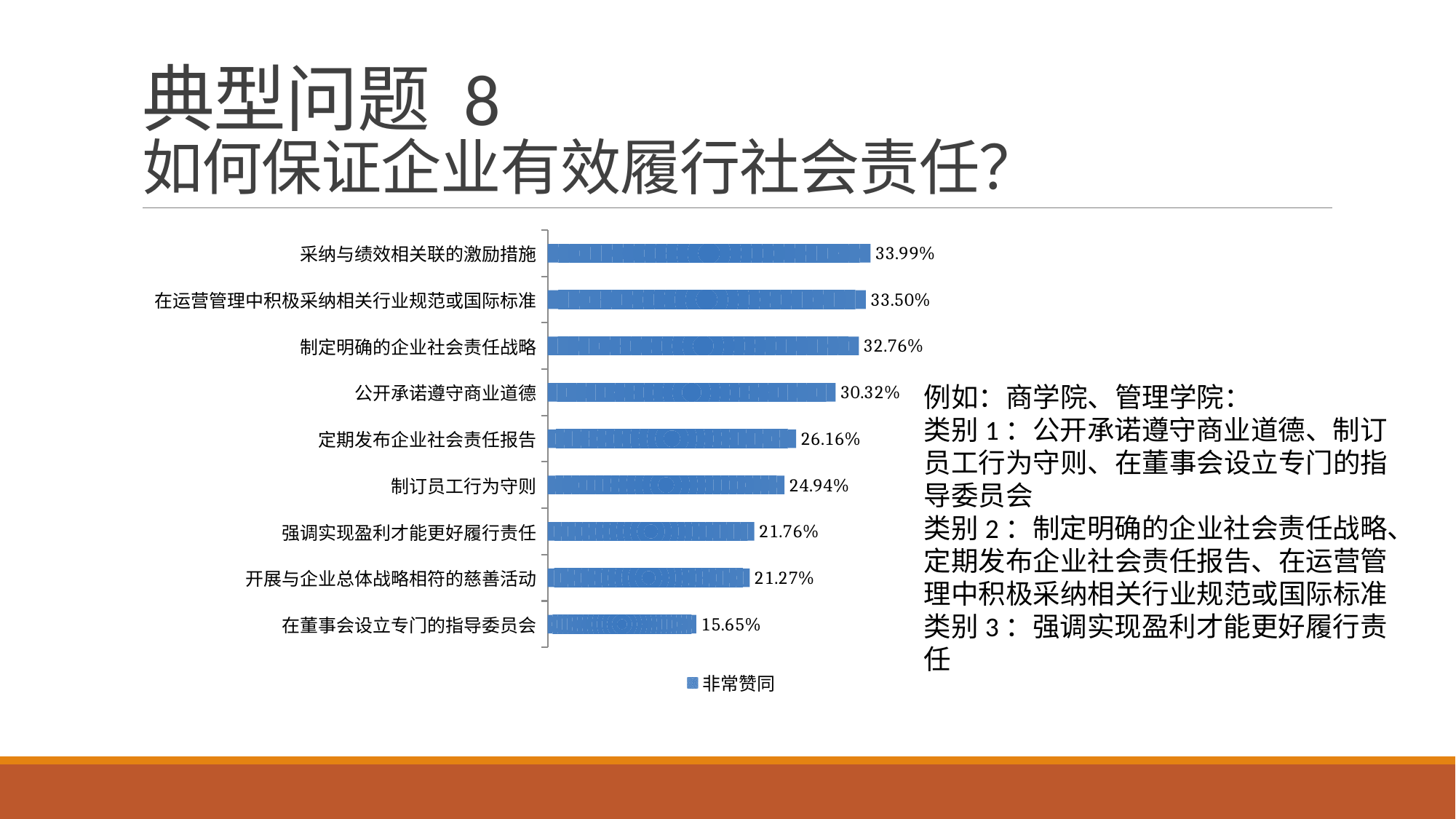

# 典型问题 8 如何保证企业有效履行社会责任？

### Chart

| Category | 非常赞同 |
|---|---|
| 在董事会设立专门的指导委员会 | 0.1565 |
| 开展与企业总体战略相符的慈善活动 | 0.2127 |
| 强调实现盈利才能更好履行责任 | 0.2176 |
| 制订员工行为守则 | 0.2494 |
| 定期发布企业社会责任报告 | 0.2616 |
| 公开承诺遵守商业道德 | 0.3032 |
| 制定明确的企业社会责任战略 | 0.3276 |
| 在运营管理中积极采纳相关行业规范或国际标准 | 0.335 |
| 采纳与绩效相关联的激励措施 | 0.3399 |
例如：商学院、管理学院：
类别1：公开承诺遵守商业道德、制订员工行为守则、在董事会设立专门的指导委员会
类别2：制定明确的企业社会责任战略、定期发布企业社会责任报告、在运营管理中积极采纳相关行业规范或国际标准
类别3：强调实现盈利才能更好履行责任